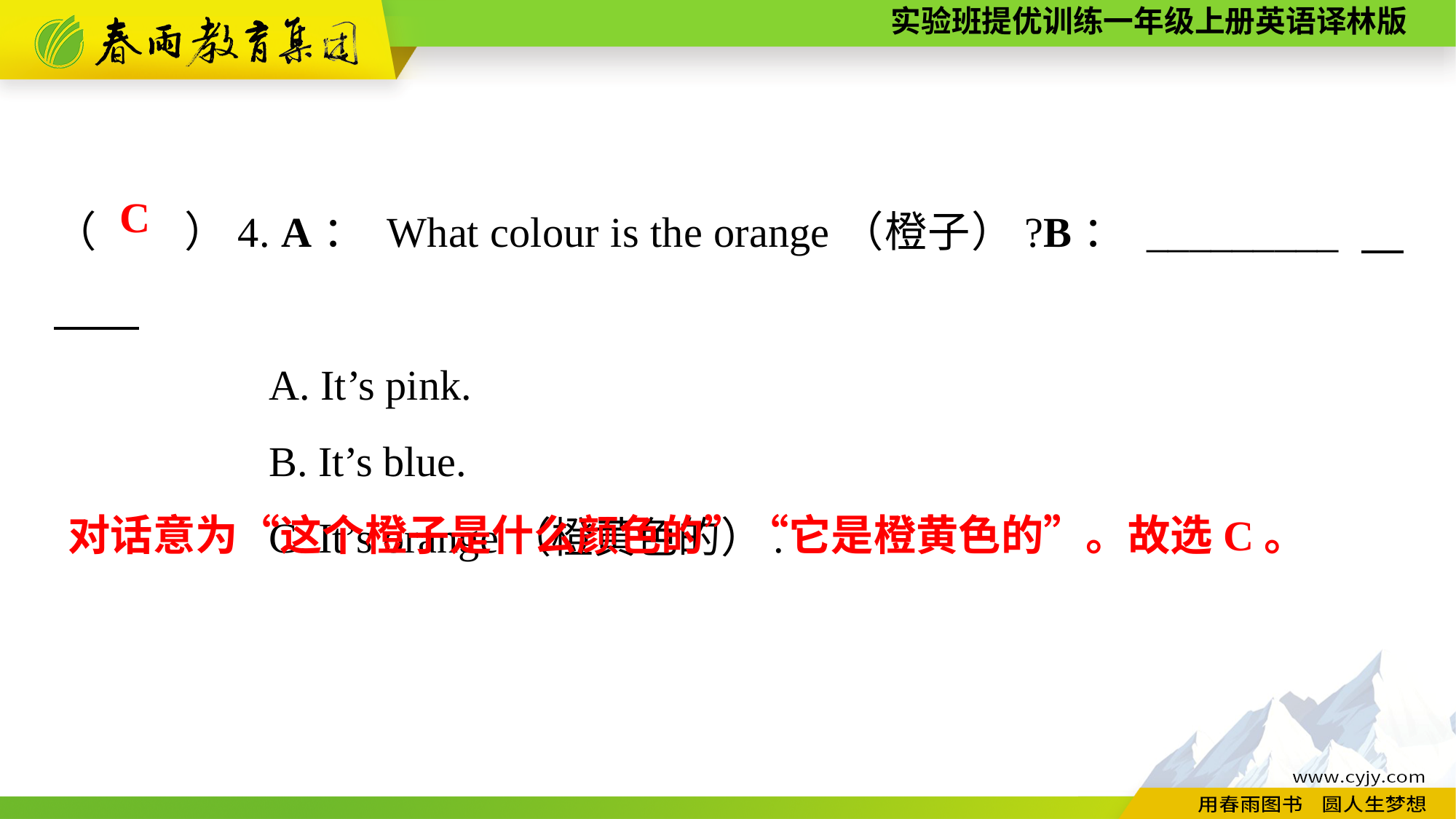

（　　）4. A： What colour is the orange（橙子）?B： _________
A. It’s pink.
B. It’s blue.
C. It’s orange（橙黄色的）.
C
对话意为“这个橙子是什么颜色的”“它是橙黄色的”。故选C。